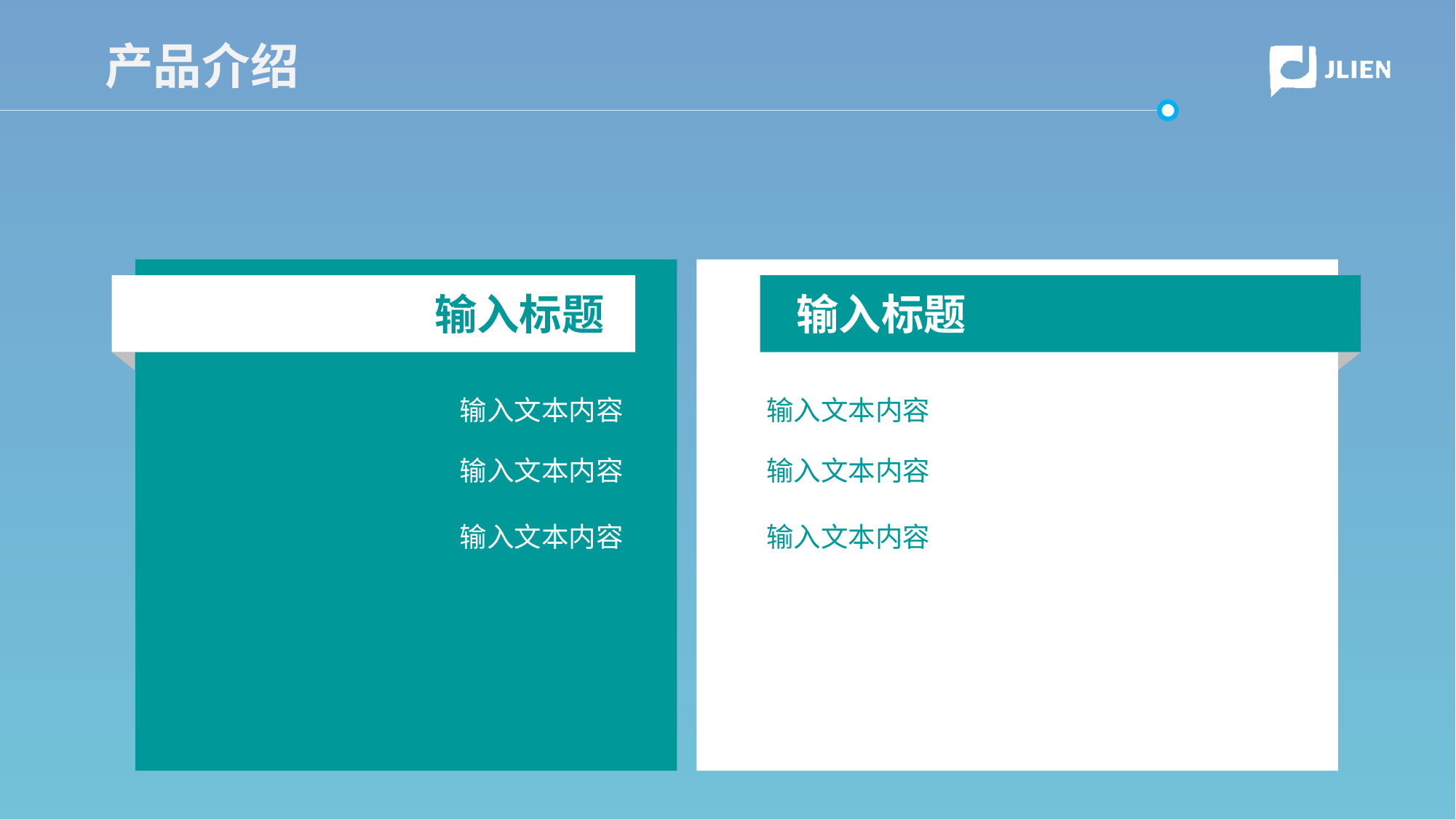

产品介绍

输入标题

输入标题

输入文本内容
输入文本内容
输入文本内容
输入文本内容
输入文本内容
输入文本内容